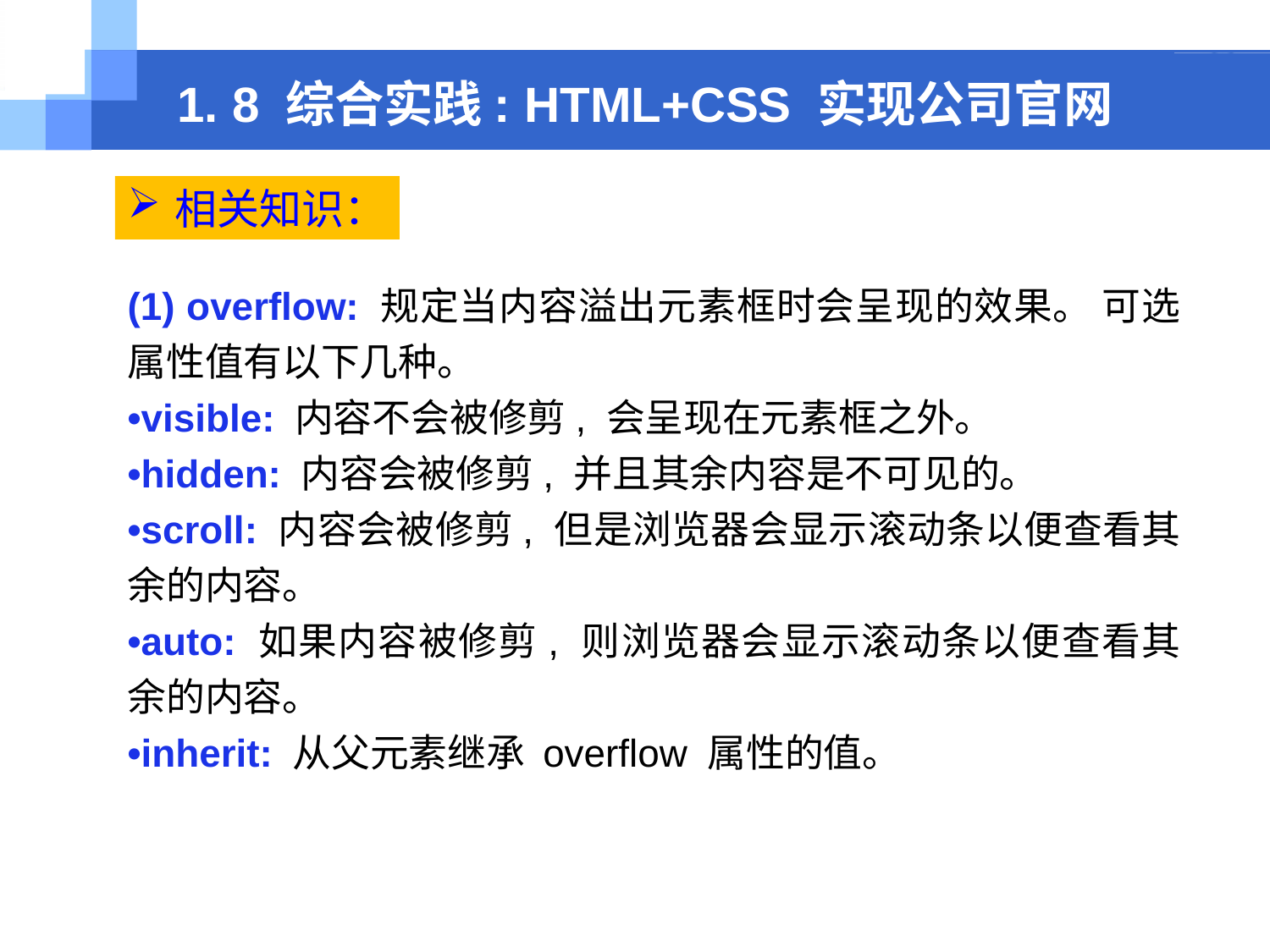

1. 8 综合实践: HTML+CSS 实现公司官网
相关知识：
(1) overflow: 规定当内容溢出元素框时会呈现的效果。 可选属性值有以下几种。
•visible: 内容不会被修剪, 会呈现在元素框之外。
•hidden: 内容会被修剪, 并且其余内容是不可见的。
•scroll: 内容会被修剪, 但是浏览器会显示滚动条以便查看其余的内容。
•auto: 如果内容被修剪, 则浏览器会显示滚动条以便查看其余的内容。
•inherit: 从父元素继承 overflow 属性的值。